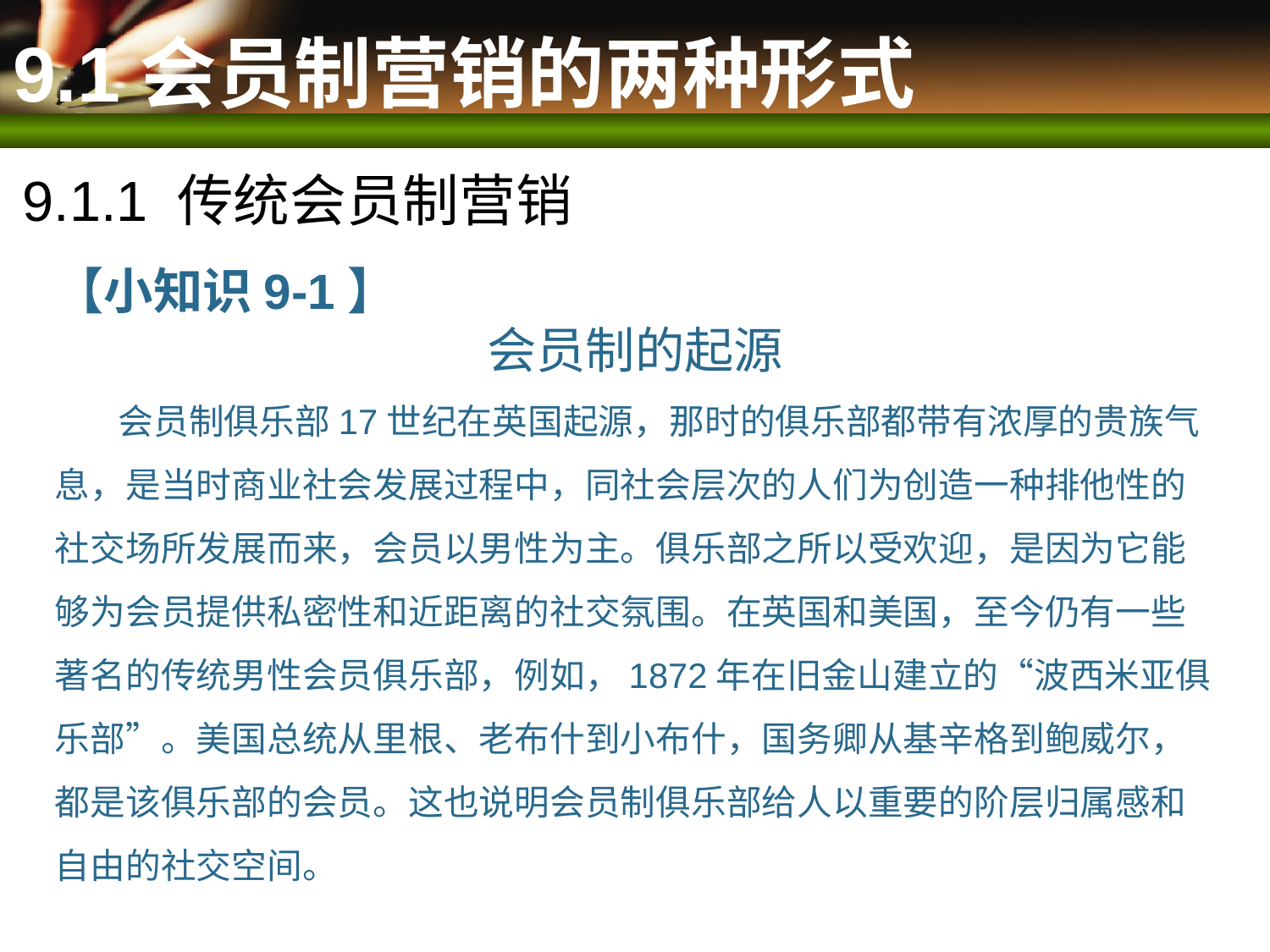

# 9.1会员制营销的两种形式
9.1.1 传统会员制营销
【小知识9-1】
会员制的起源
       会员制俱乐部17世纪在英国起源，那时的俱乐部都带有浓厚的贵族气息，是当时商业社会发展过程中，同社会层次的人们为创造一种排他性的社交场所发展而来，会员以男性为主。俱乐部之所以受欢迎，是因为它能够为会员提供私密性和近距离的社交氛围。在英国和美国，至今仍有一些著名的传统男性会员俱乐部，例如，1872年在旧金山建立的“波西米亚俱乐部”。美国总统从里根、老布什到小布什，国务卿从基辛格到鲍威尔，都是该俱乐部的会员。这也说明会员制俱乐部给人以重要的阶层归属感和自由的社交空间。